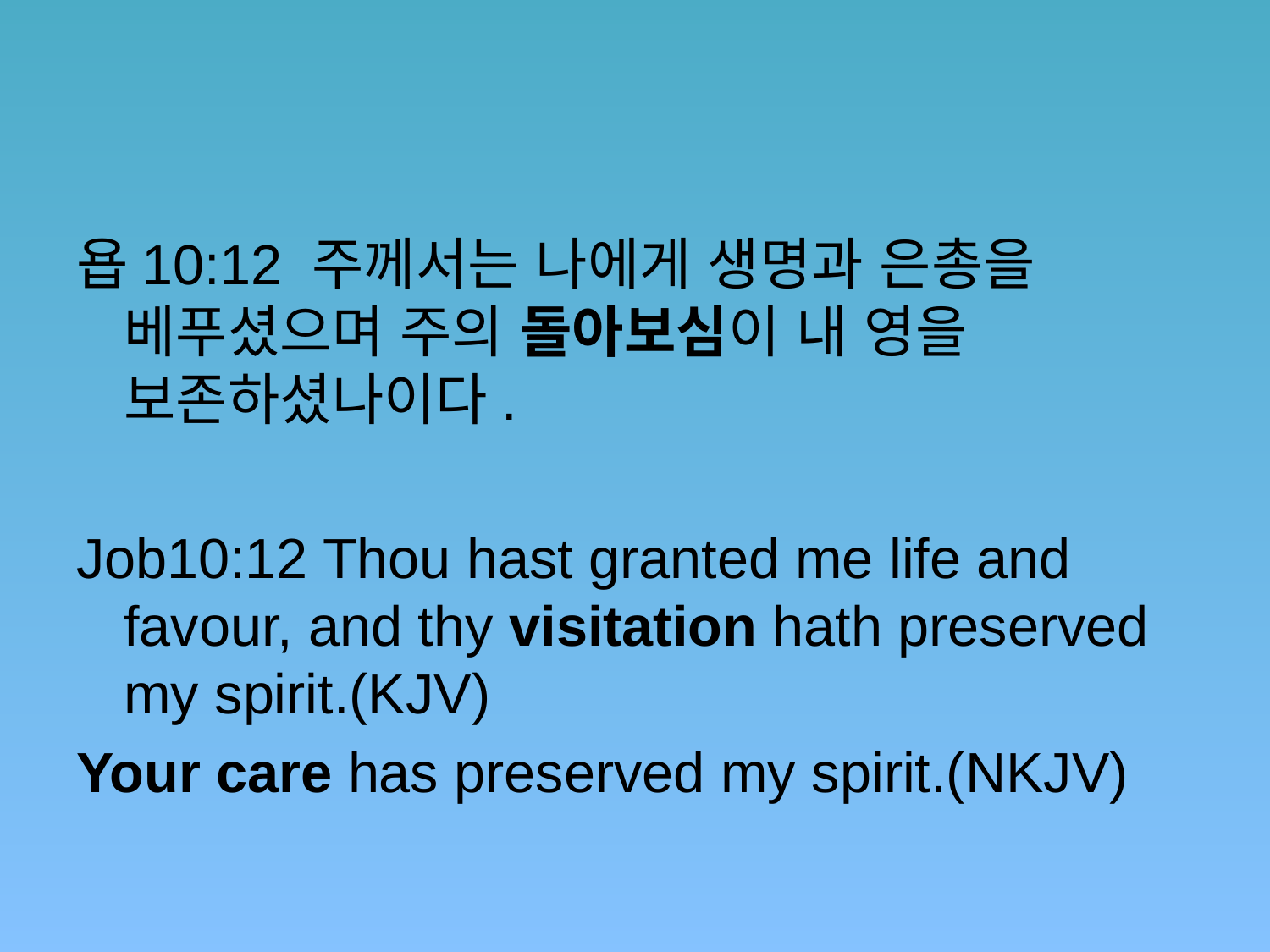

#
욥10:12 주께서는 나에게 생명과 은총을 베푸셨으며 주의 돌아보심이 내 영을 보존하셨나이다.

Job10:12 Thou hast granted me life and favour, and thy visitation hath preserved my spirit.(KJV)
Your care has preserved my spirit.(NKJV)